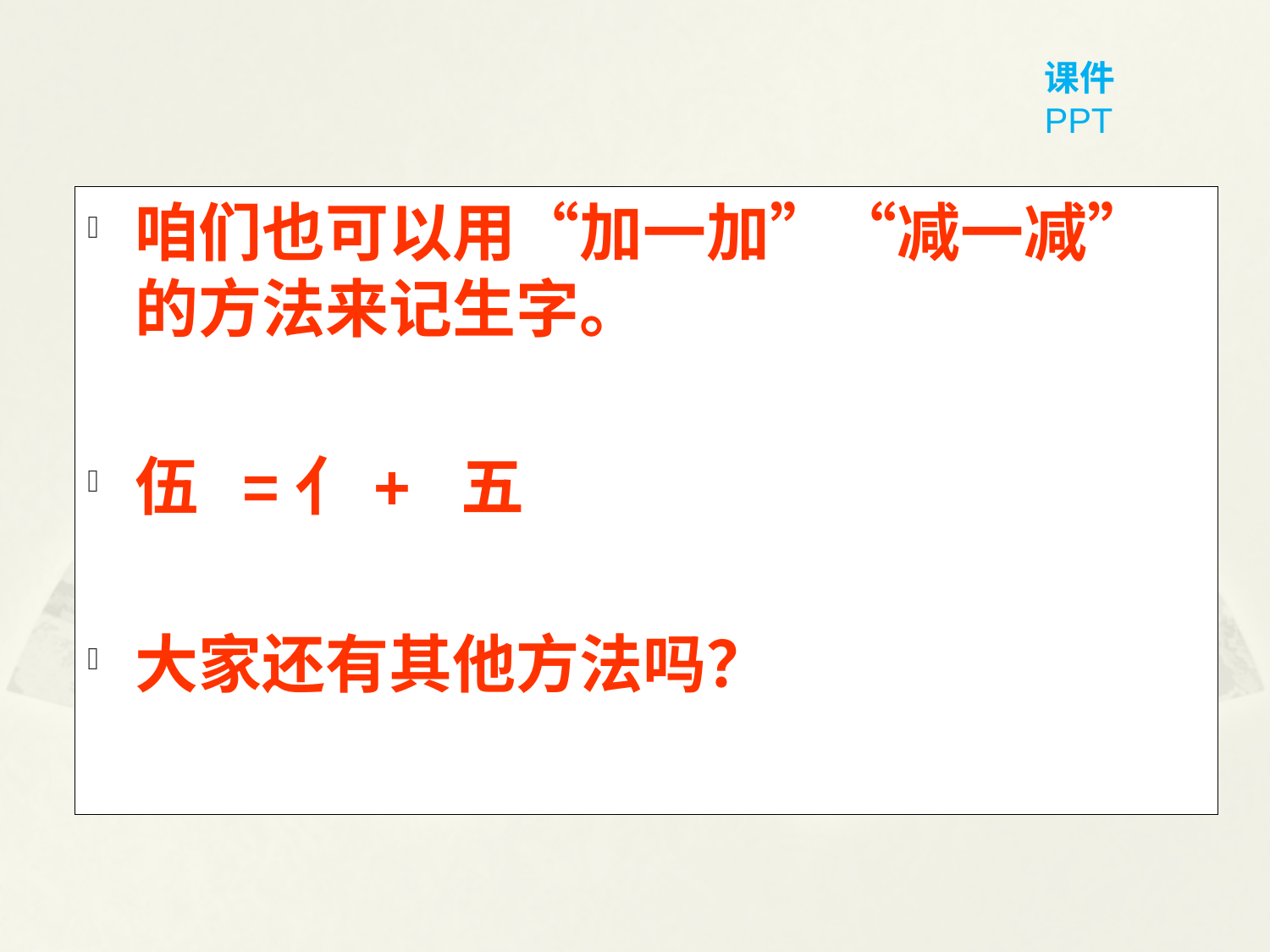

课件PPT
咱们也可以用“加一加”“减一减”的方法来记生字。

伍  =亻+  五

大家还有其他方法吗？